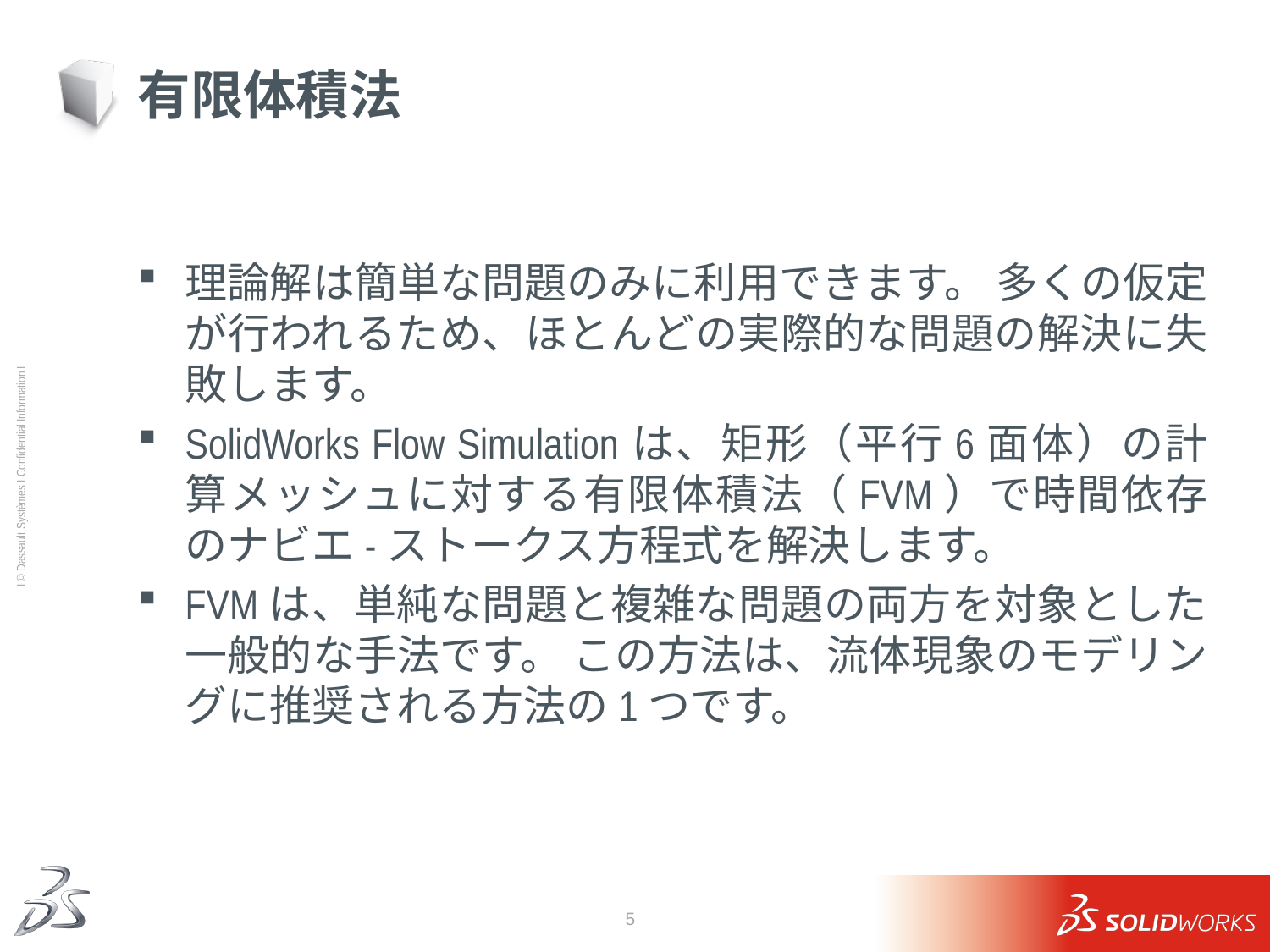

# 有限体積法
理論解は簡単な問題のみに利用できます。 多くの仮定が行われるため、ほとんどの実際的な問題の解決に失敗します。
SolidWorks Flow Simulationは、矩形（平行6面体）の計算メッシュに対する有限体積法（FVM）で時間依存のナビエ-ストークス方程式を解決します。
FVMは、単純な問題と複雑な問題の両方を対象とした一般的な手法です。 この方法は、流体現象のモデリングに推奨される方法の1つです。